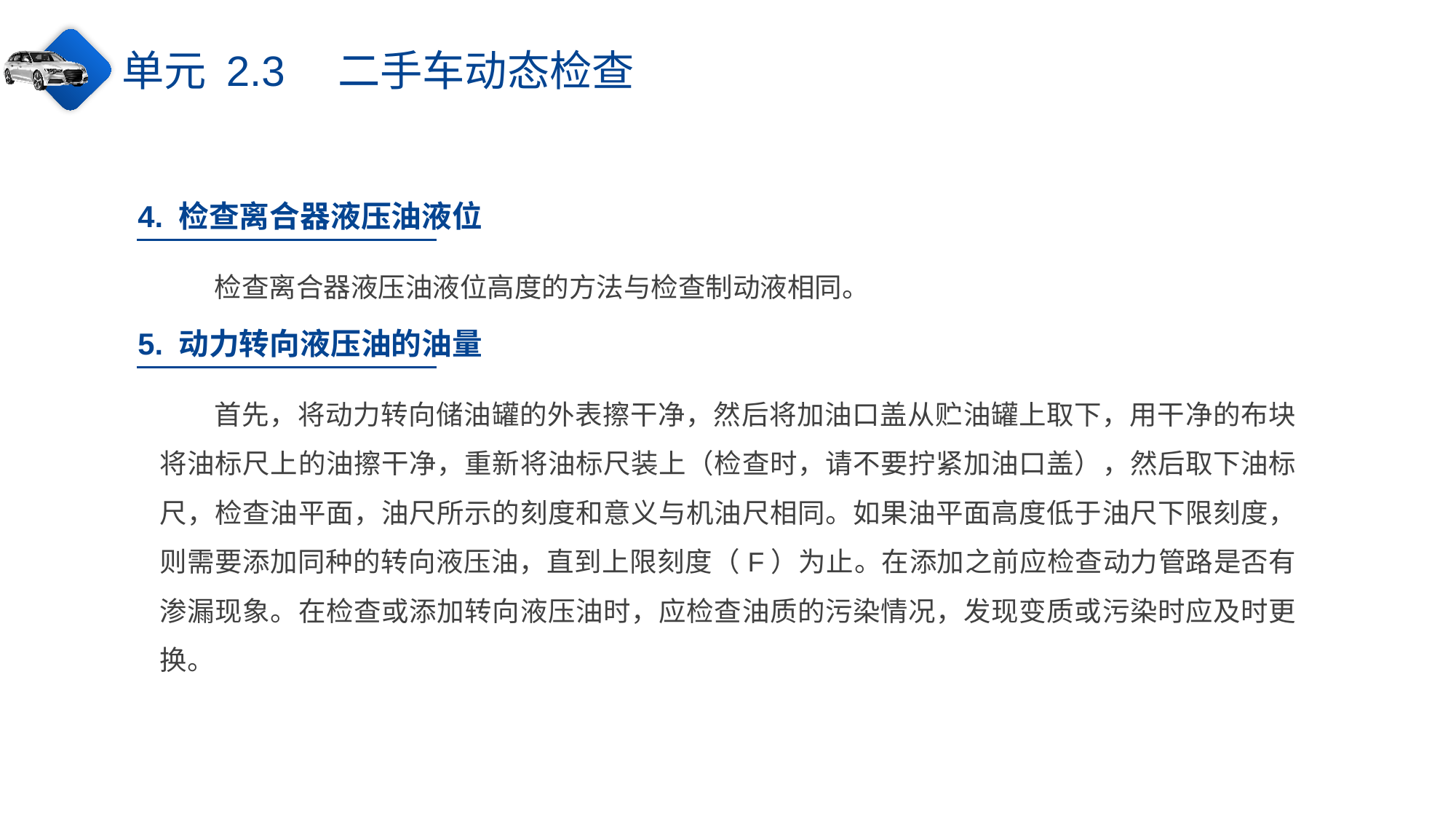

单元 2.3　二手车动态检查
4. 检查离合器液压油液位
检查离合器液压油液位高度的方法与检查制动液相同。
5. 动力转向液压油的油量
首先，将动力转向储油罐的外表擦干净，然后将加油口盖从贮油罐上取下，用干净的布块将油标尺上的油擦干净，重新将油标尺装上（检查时，请不要拧紧加油口盖），然后取下油标尺，检查油平面，油尺所示的刻度和意义与机油尺相同。如果油平面高度低于油尺下限刻度，则需要添加同种的转向液压油，直到上限刻度（F）为止。在添加之前应检查动力管路是否有渗漏现象。在检查或添加转向液压油时，应检查油质的污染情况，发现变质或污染时应及时更换。